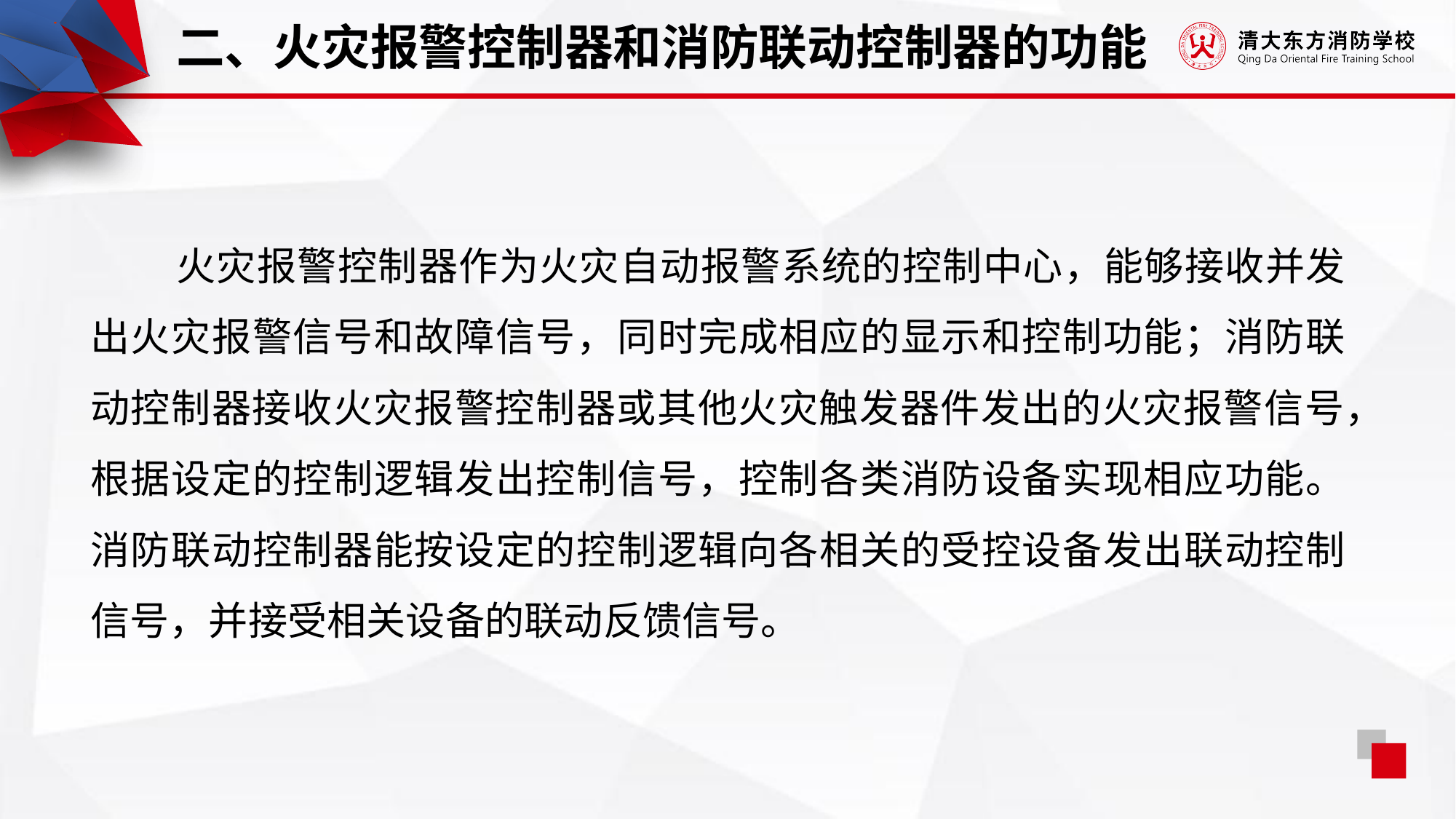

二、火灾报警控制器和消防联动控制器的功能

火灾报警控制器作为火灾自动报警系统的控制中心，能够接收并发出火灾报警信号和故障信号，同时完成相应的显示和控制功能；消防联动控制器接收火灾报警控制器或其他火灾触发器件发出的火灾报警信号，根据设定的控制逻辑发出控制信号，控制各类消防设备实现相应功能。消防联动控制器能按设定的控制逻辑向各相关的受控设备发出联动控制信号，并接受相关设备的联动反馈信号。